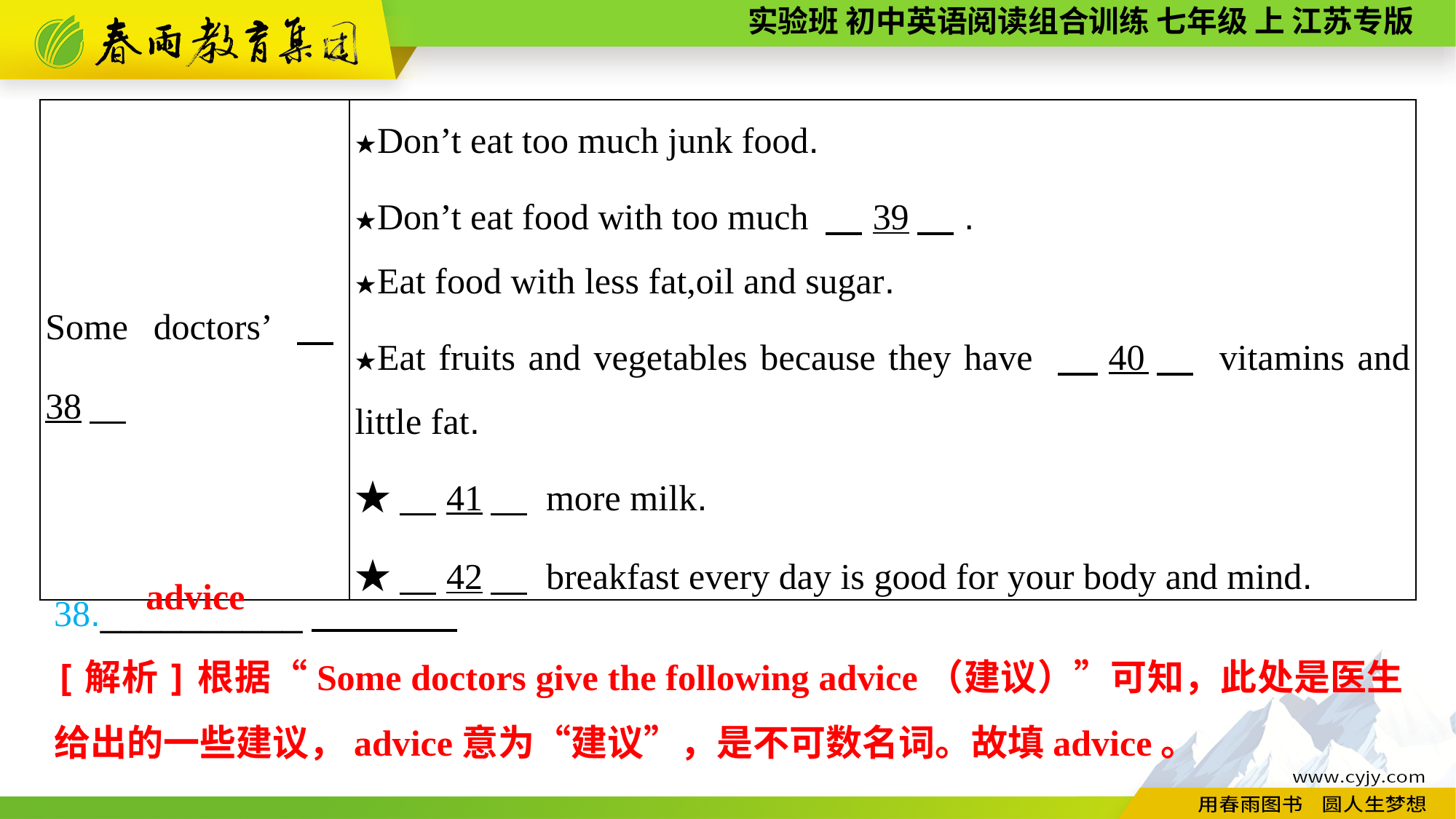

| Some doctors’　38 | ★Don’t eat too much junk food. ★Don’t eat food with too much 　39　. ★Eat food with less fat,oil and sugar. ★Eat fruits and vegetables because they have 　40　 vitamins and little fat. ★　41　 more milk. ★　42　 breakfast every day is good for your body and mind. |
| --- | --- |
38.__________
advice
[解析]根据“Some doctors give the following advice（建议）”可知，此处是医生给出的一些建议，advice意为“建议”，是不可数名词。故填advice。